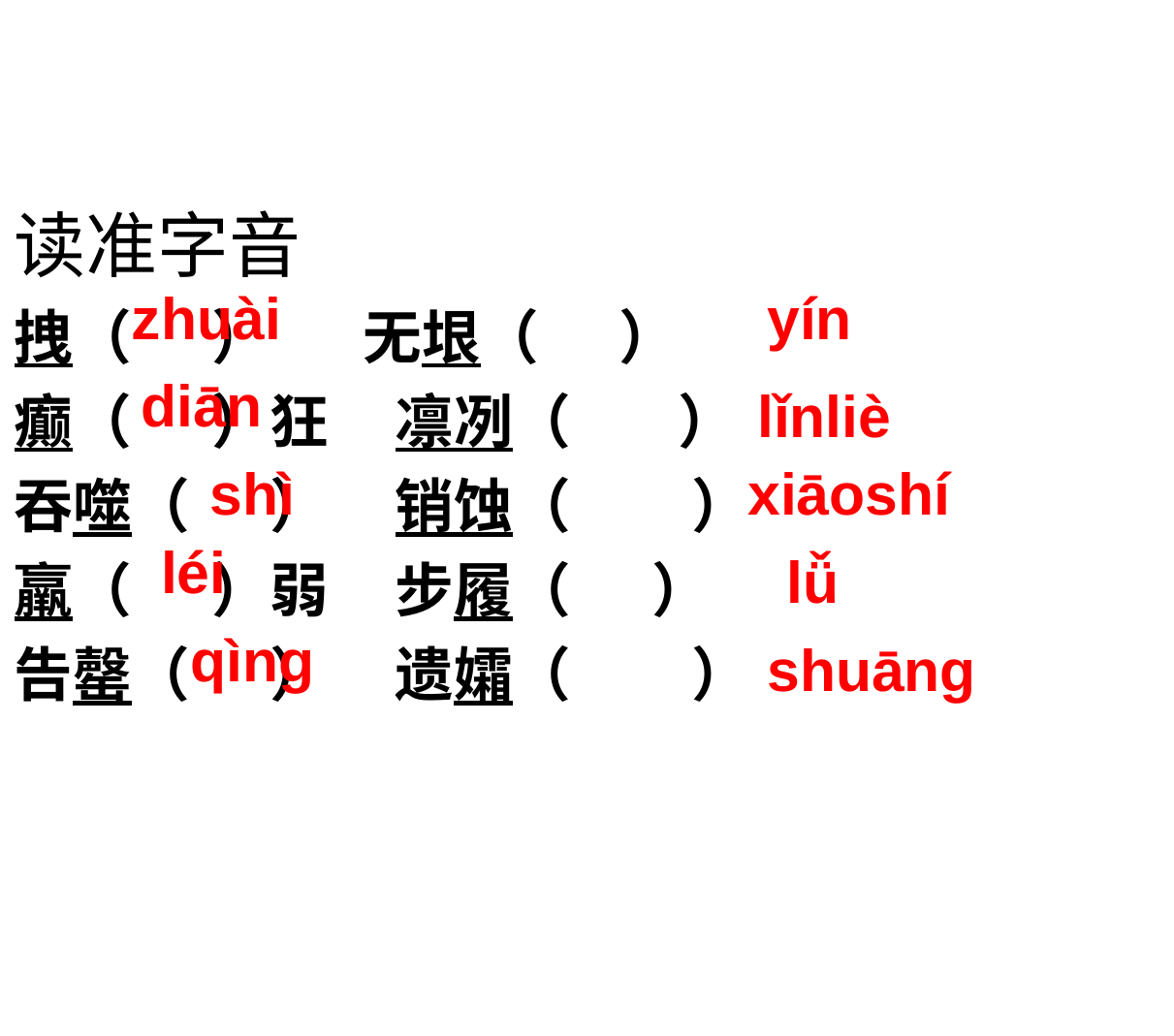

读准字音
拽（      ）       无垠（      ）
癫（      ）狂     凛冽（        ）
吞噬（      ）     销蚀（         ）
羸（      ）弱     步履（      ）
告罄（      ）     遗孀（         ）
zhuài
yín
diān
lǐnliè
shì
xiāoshí
léi
lǚ
qìng
shuāng